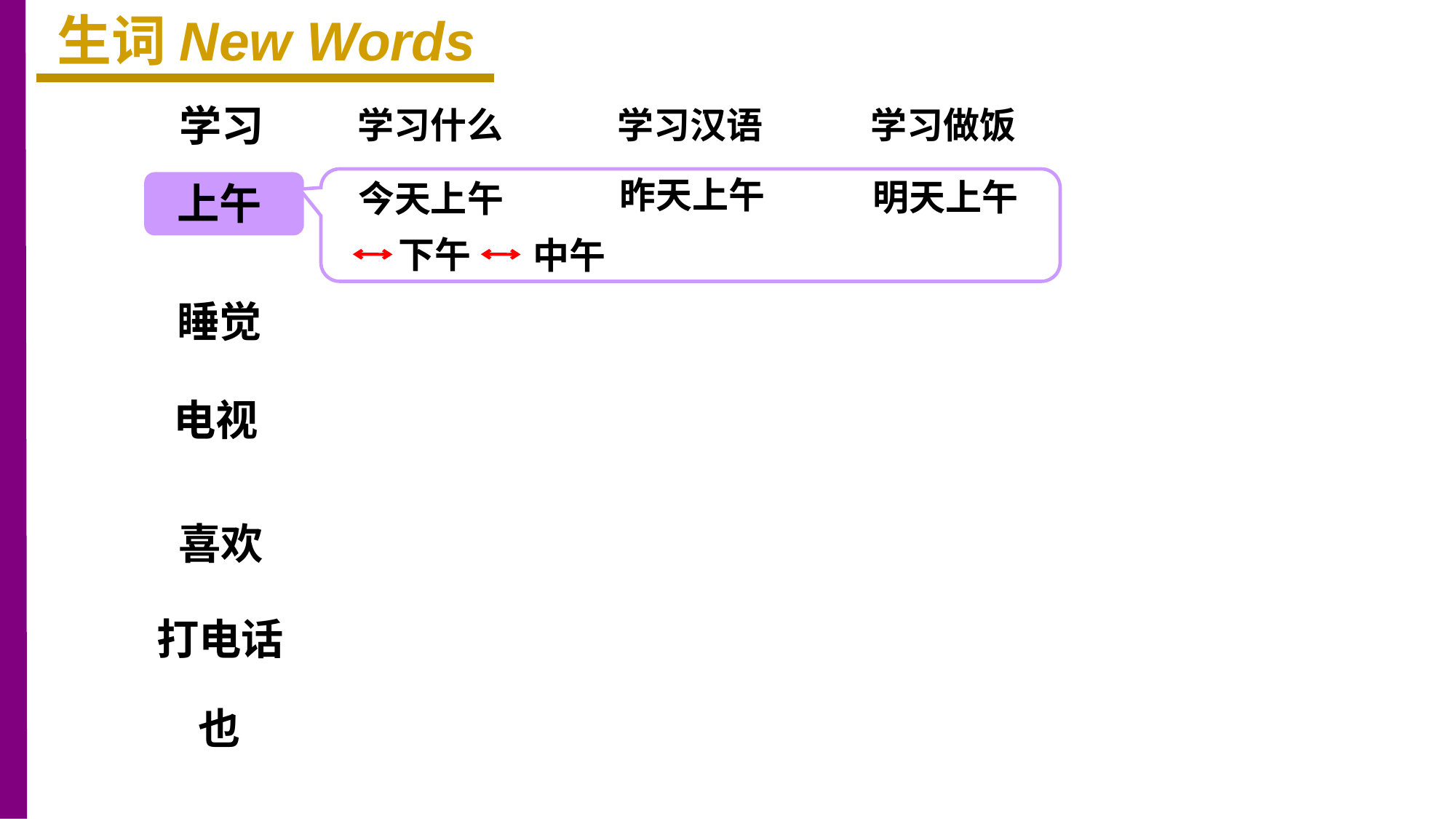

生词New Words
学习
学习做饭
学习什么
学习汉语
昨天上午
明天上午

今天上午
上午

下午
中午
睡觉
电视
喜欢
打电话
也